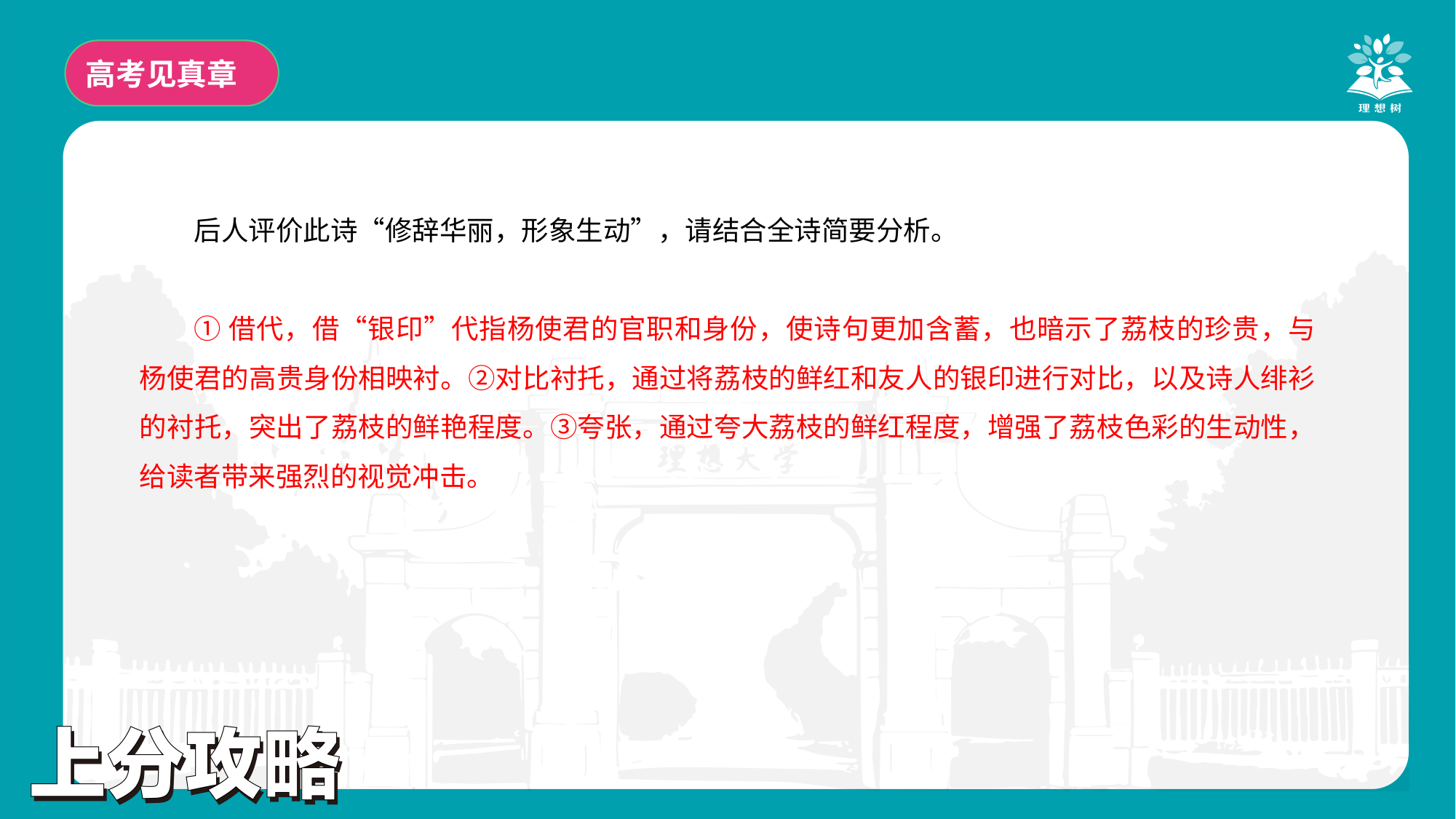

高考见真章
后人评价此诗“修辞华丽，形象生动”，请结合全诗简要分析。

①借代，借“银印”代指杨使君的官职和身份，使诗句更加含蓄，也暗示了荔枝的珍贵，与杨使君的高贵身份相映衬。②对比衬托，通过将荔枝的鲜红和友人的银印进行对比，以及诗人绯衫的衬托，突出了荔枝的鲜艳程度。③夸张，通过夸大荔枝的鲜红程度，增强了荔枝色彩的生动性，给读者带来强烈的视觉冲击。